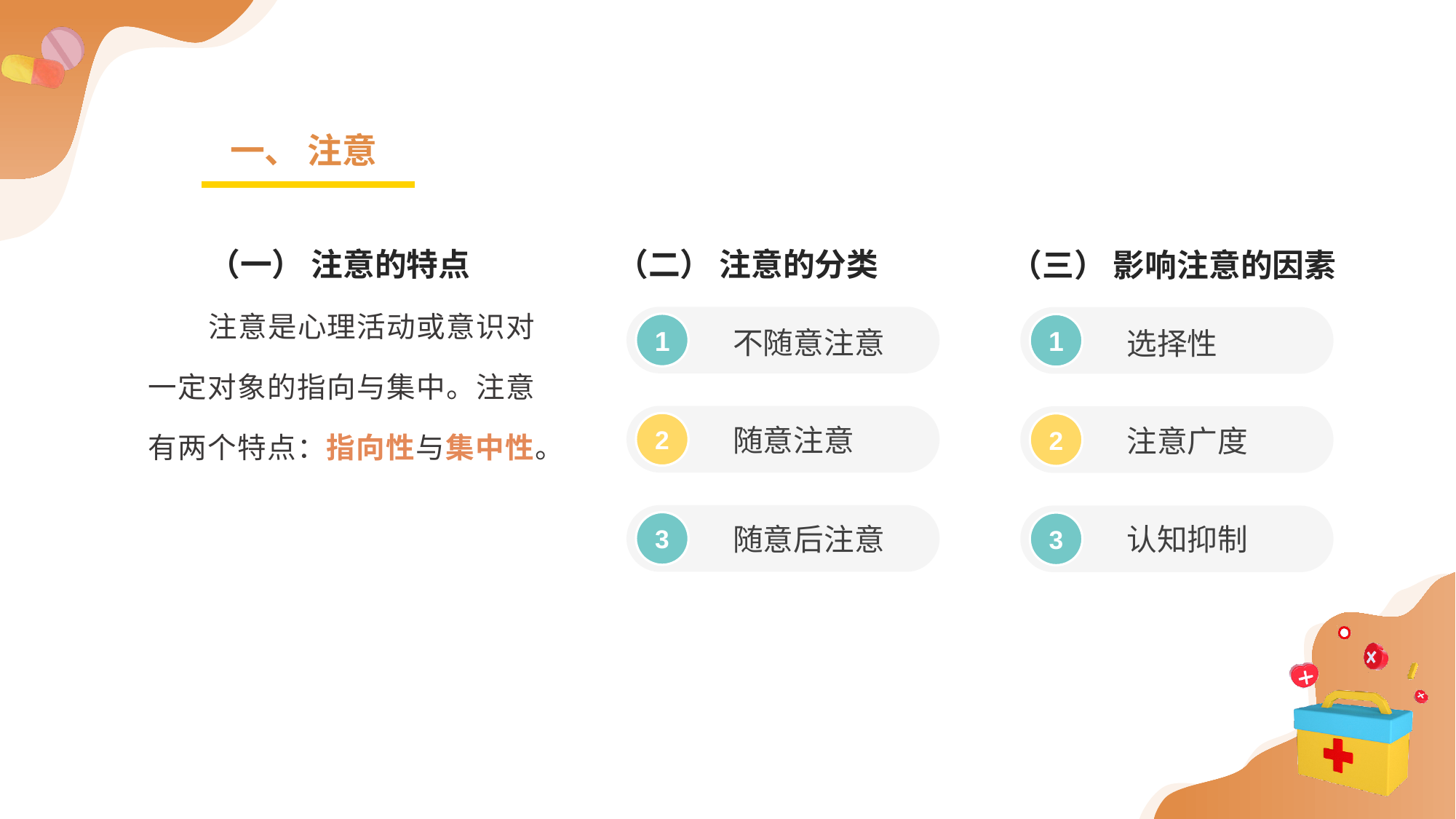

一、 注意
（一） 注意的特点
注意是心理活动或意识对一定对象的指向与集中。注意有两个特点：指向性与集中性。
（二） 注意的分类
（三） 影响注意的因素
不随意注意
选择性

1
1
随意注意
注意广度

2
2
随意后注意
认知抑制

3
3